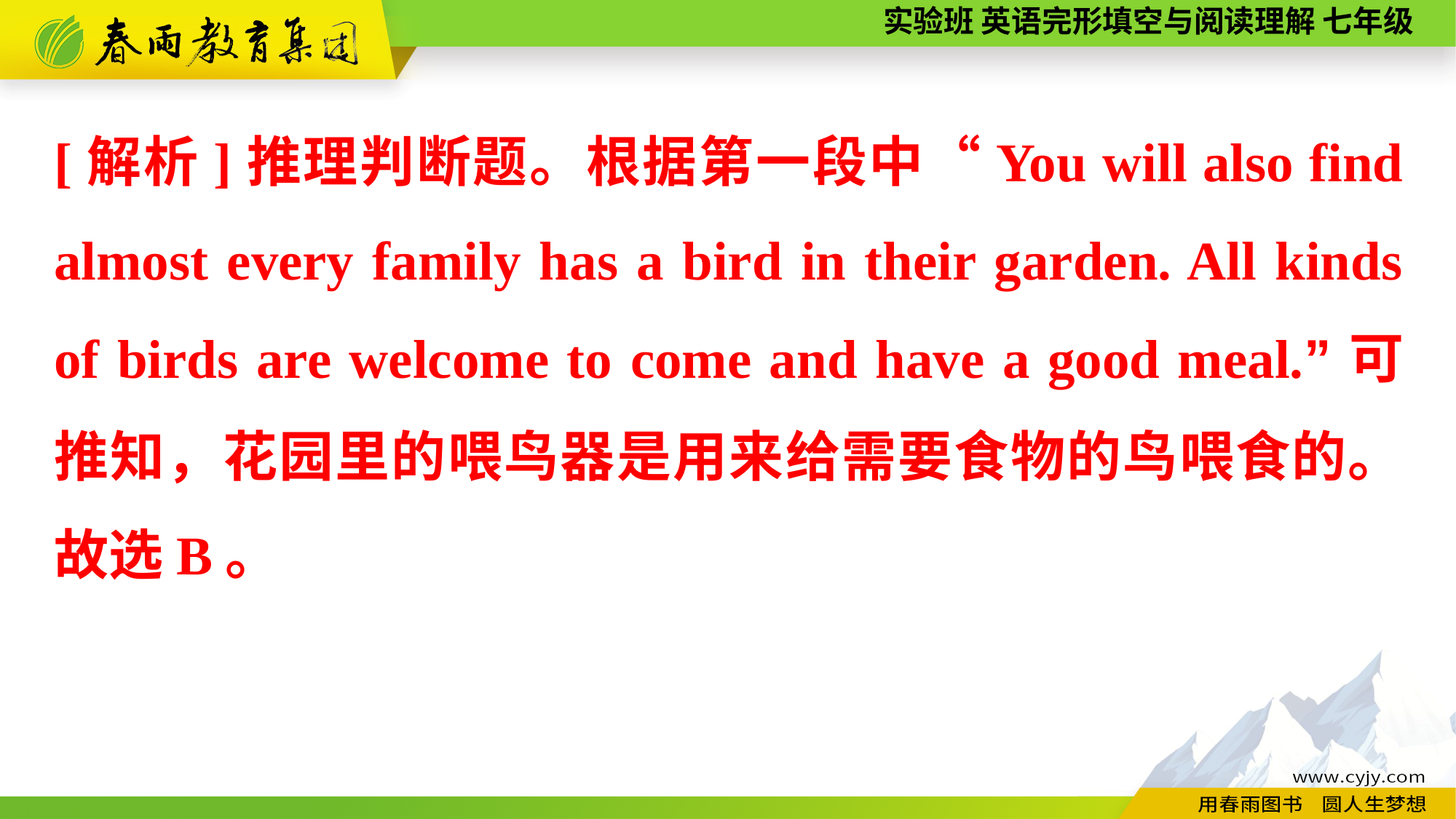

[解析]推理判断题。根据第一段中“You will also find almost every family has a bird in their garden. All kinds of birds are welcome to come and have a good meal.”可推知，花园里的喂鸟器是用来给需要食物的鸟喂食的。故选B。